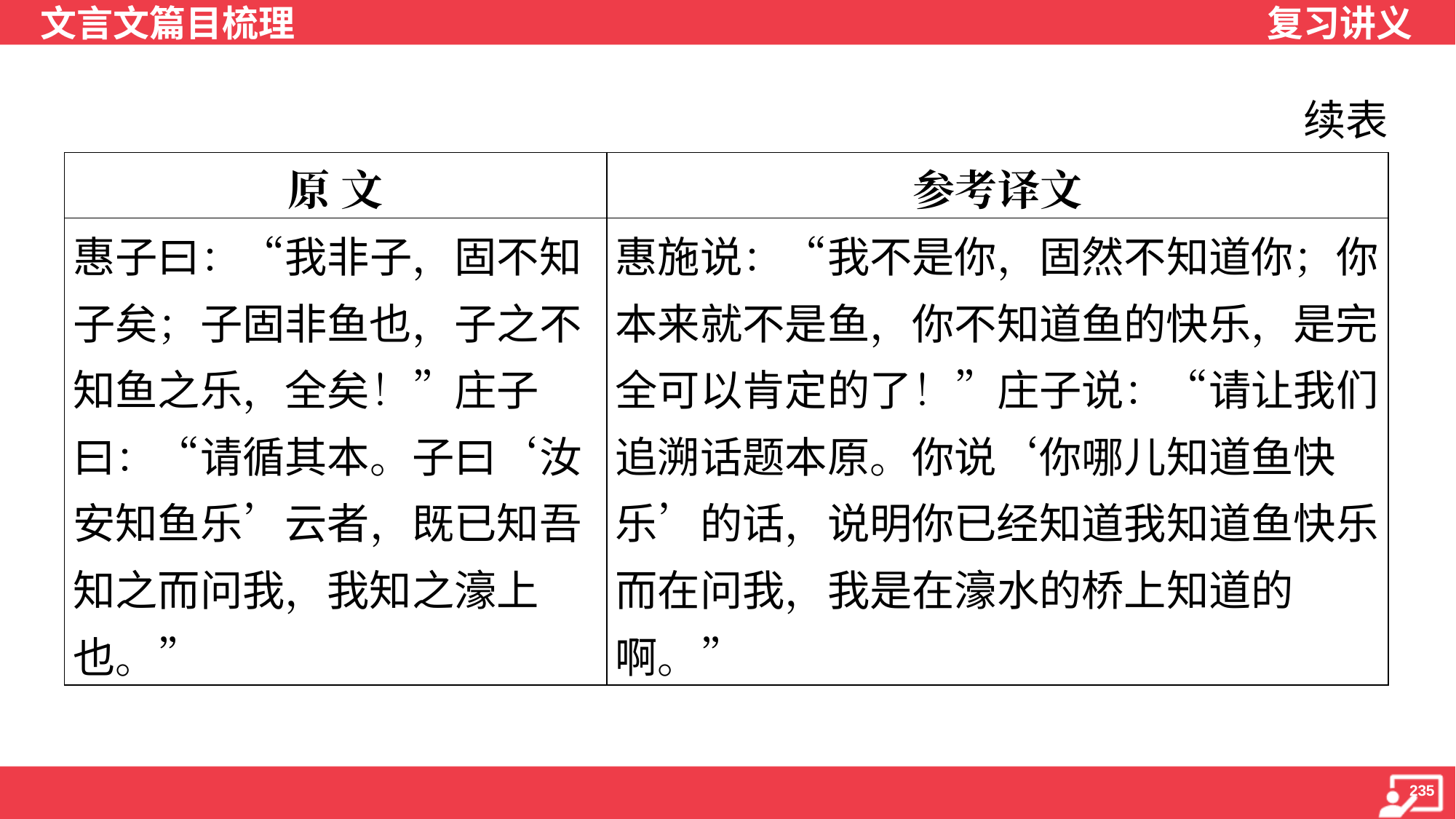

续表
| 原 文 | 参考译文 |
| --- | --- |
| 惠子曰：“我非子，固不知子矣；子固非鱼也，子之不知鱼之乐，全矣！”庄子曰：“请循其本。子曰‘汝安知鱼乐’云者，既已知吾知之而问我，我知之濠上也。” | 惠施说：“我不是你，固然不知道你；你本来就不是鱼，你不知道鱼的快乐，是完全可以肯定的了！”庄子说：“请让我们追溯话题本原。你说‘你哪儿知道鱼快乐’的话，说明你已经知道我知道鱼快乐而在问我，我是在濠水的桥上知道的啊。” |